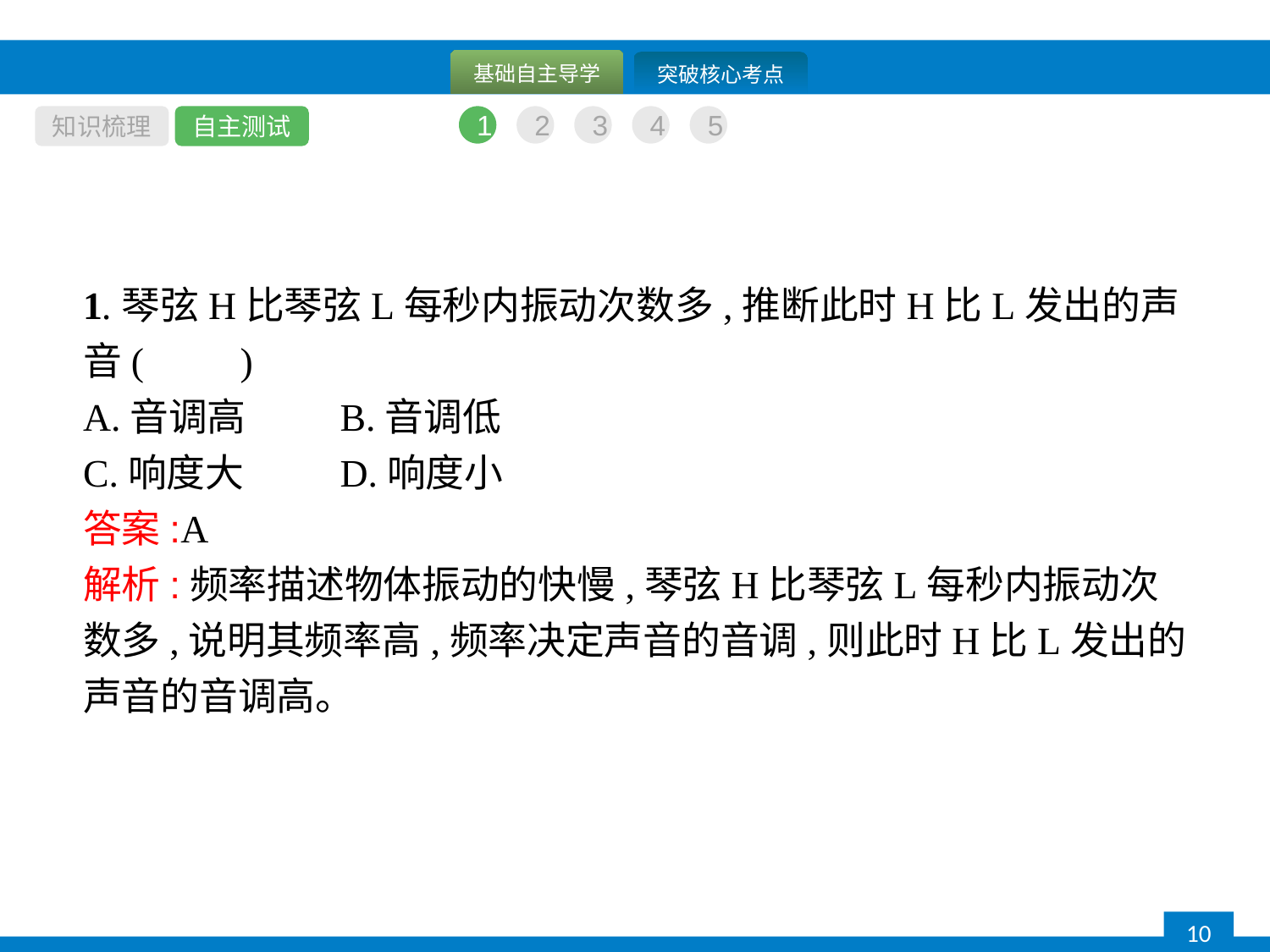

知识梳理
自主测试
1
2
3
4
5
1.琴弦H比琴弦L每秒内振动次数多,推断此时H比L发出的声音(　　)
A.音调高	B.音调低
C.响度大	D.响度小
答案:A
解析:频率描述物体振动的快慢,琴弦H比琴弦L每秒内振动次数多,说明其频率高,频率决定声音的音调,则此时H比L发出的声音的音调高。